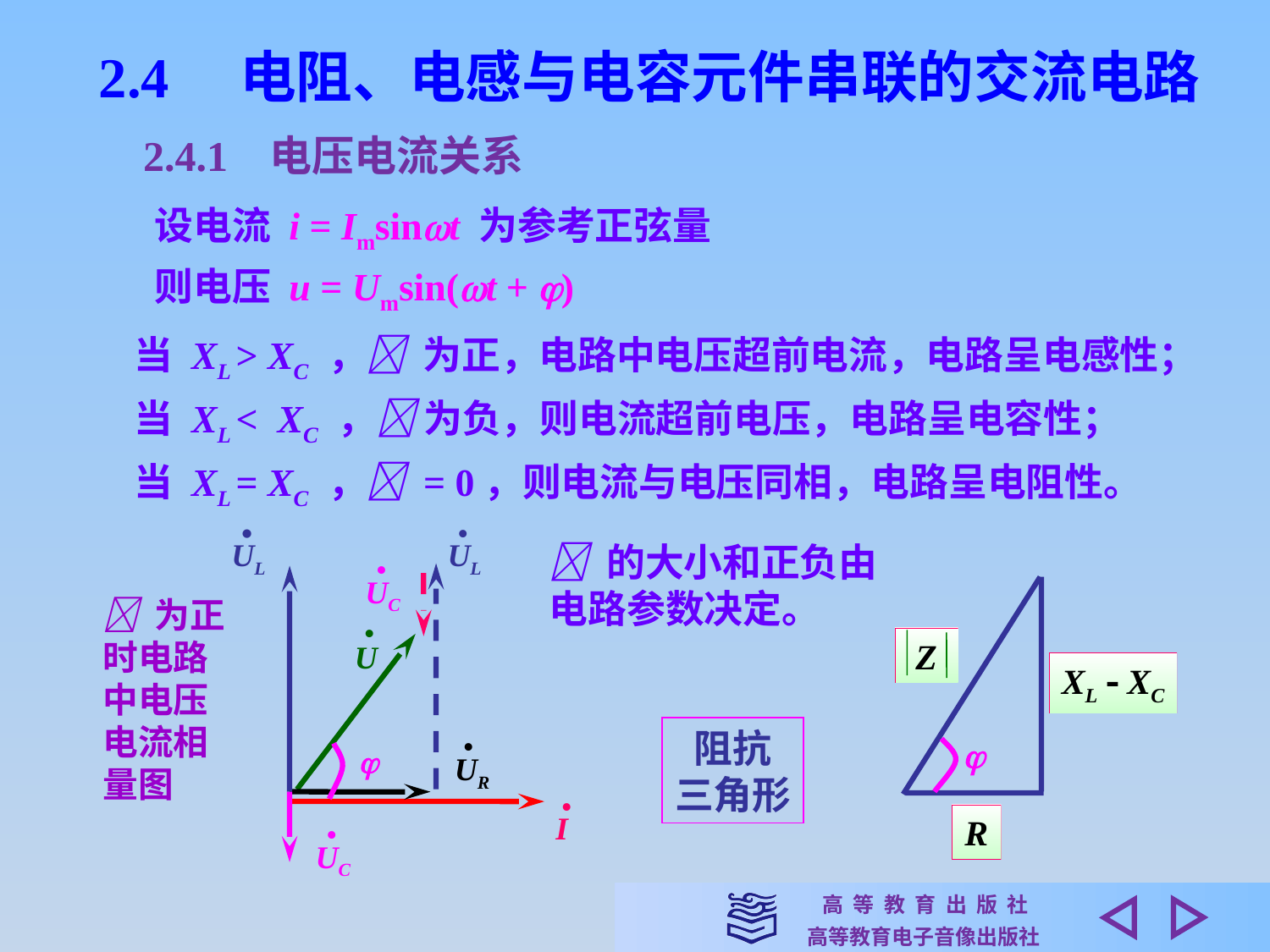

2.4　电阻、电感与电容元件串联的交流电路
2.4.1   电压电流关系
设电流 i = Imsinωt 为参考正弦量
则电压 u = Umsin(ωt + ϕ)
当 XL > XC ，ϕ  为正，电路中电压超前电流，电路呈电感性；
当 XL <  XC ，ϕ 为负，则电流超前电压，电路呈电容性；
当 XL = XC ，ϕ = 0，则电流与电压同相，电路呈电阻性。
•
UL
•
UL
•
UC

•
U

•
UR
ϕ

 •
I

•
UC

ϕ 的大小和正负由
电路参数决定。

Z

XL − XC
ϕ

R
ϕ 为正
时电路
中电压
电流相
量图
阻抗
三角形